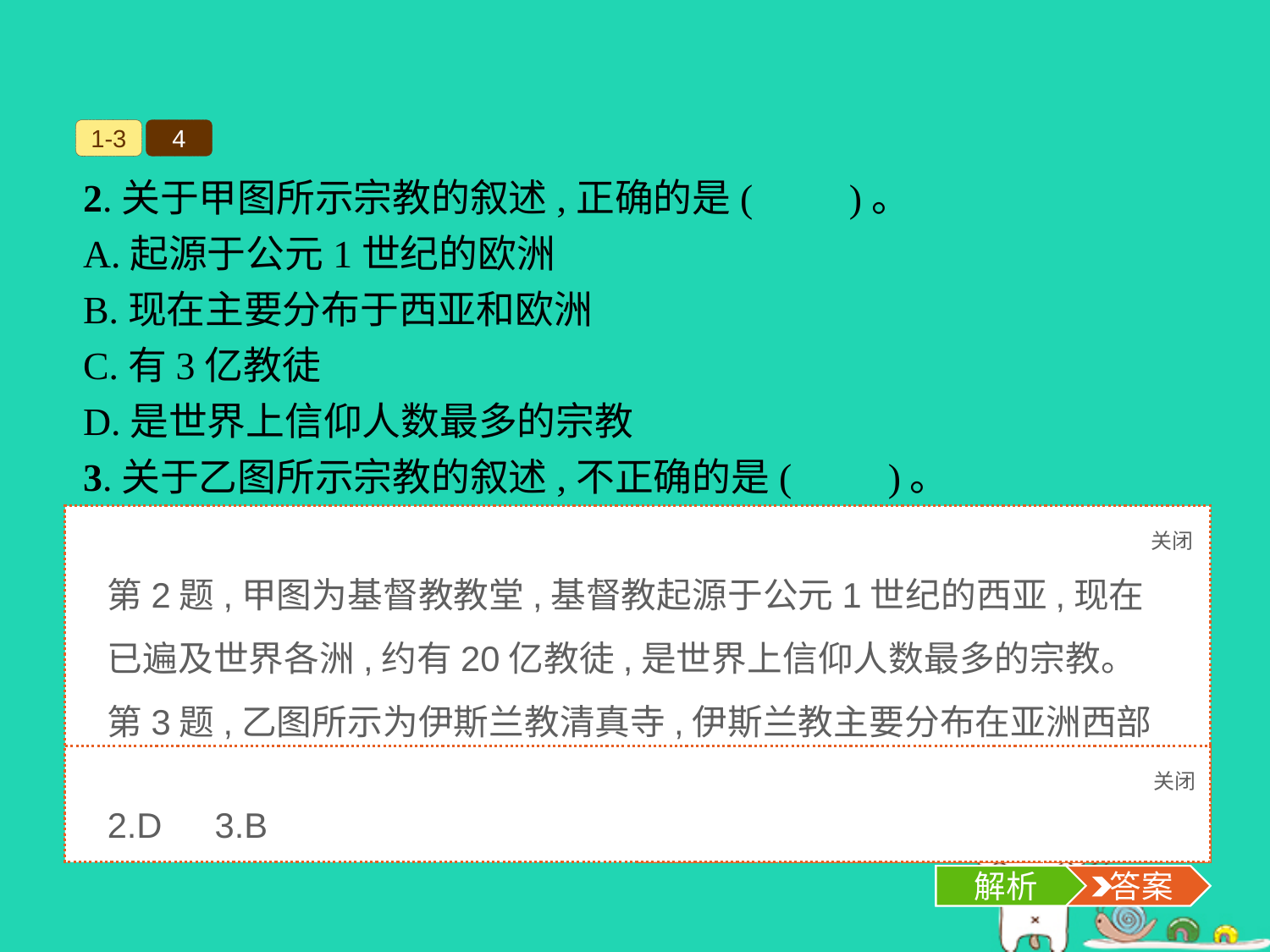

1-3
4
2.关于甲图所示宗教的叙述,正确的是(　　)。
A.起源于公元1世纪的欧洲
B.现在主要分布于西亚和欧洲
C.有3亿教徒
D.是世界上信仰人数最多的宗教
3.关于乙图所示宗教的叙述,不正确的是(　　)。
A.其教徒被称为穆斯林
B.主要分布于阿拉伯半岛
C.全世界的教徒约有12亿
D.在中国又被称为“清真教”

关闭
解析

第2题,甲图为基督教教堂,基督教起源于公元1世纪的西亚,现在已遍及世界各洲,约有20亿教徒,是世界上信仰人数最多的宗教。第3题,乙图所示为伊斯兰教清真寺,伊斯兰教主要分布在亚洲西部和东南部、非洲北部和东部。

关闭
解析
  答案

2.D　3.B
解析
  答案